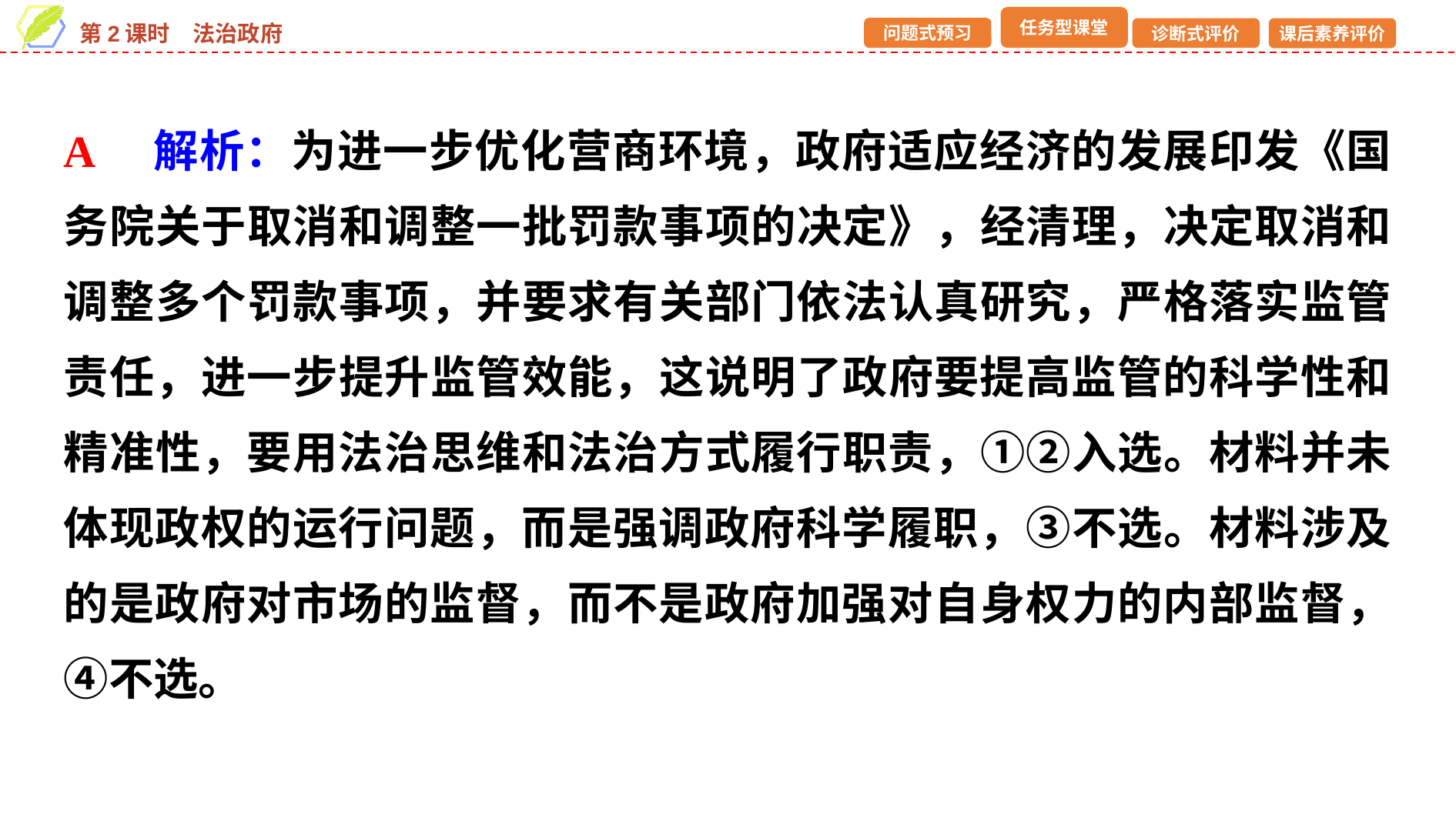

A　解析：为进一步优化营商环境，政府适应经济的发展印发《国务院关于取消和调整一批罚款事项的决定》，经清理，决定取消和调整多个罚款事项，并要求有关部门依法认真研究，严格落实监管责任，进一步提升监管效能，这说明了政府要提高监管的科学性和精准性，要用法治思维和法治方式履行职责，①②入选。材料并未体现政权的运行问题，而是强调政府科学履职，③不选。材料涉及的是政府对市场的监督，而不是政府加强对自身权力的内部监督，④不选。